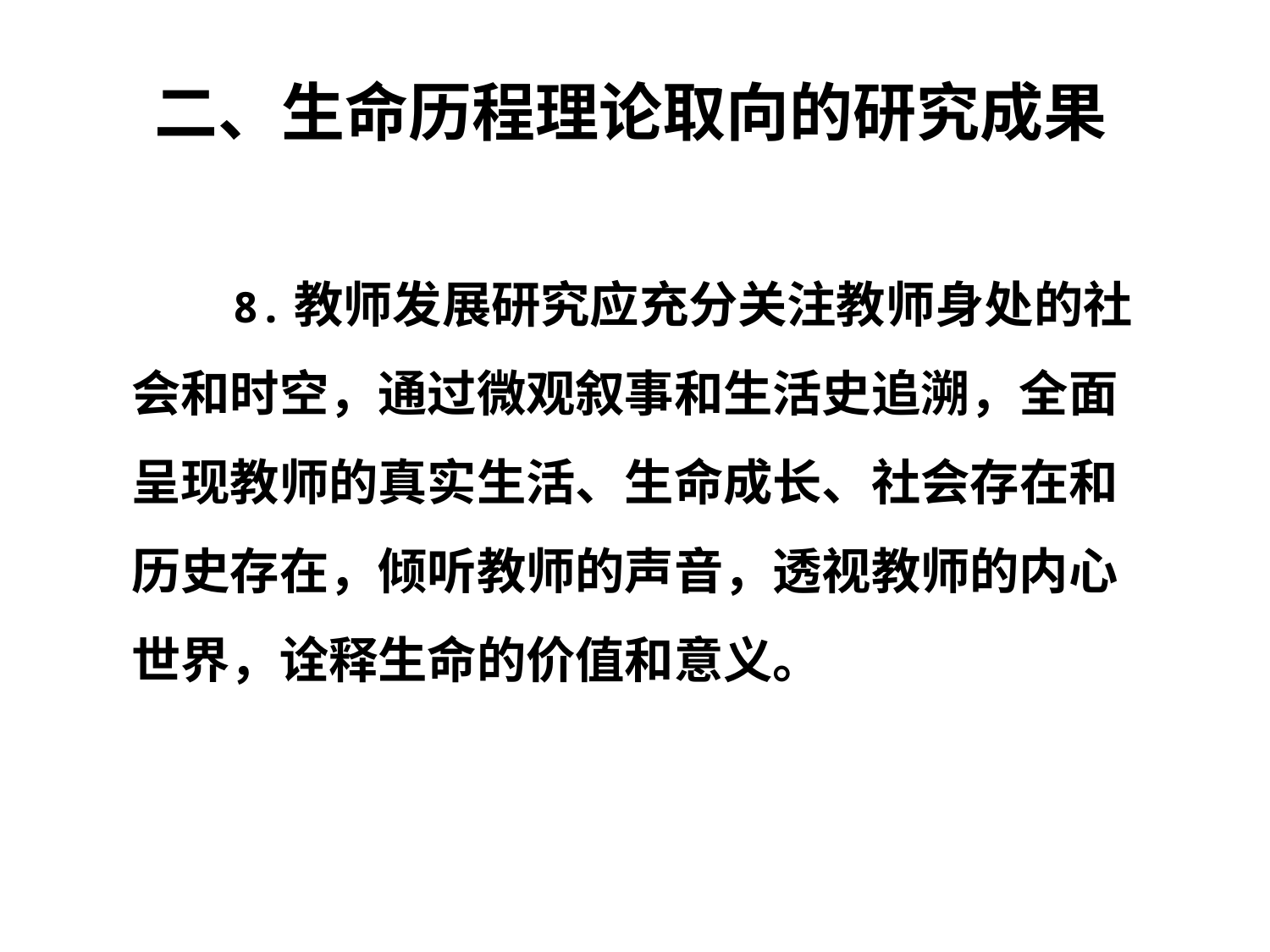

二、生命历程理论取向的研究成果
    8.教师发展研究应充分关注教师身处的社会和时空，通过微观叙事和生活史追溯，全面呈现教师的真实生活、生命成长、社会存在和历史存在，倾听教师的声音，透视教师的内心世界，诠释生命的价值和意义。